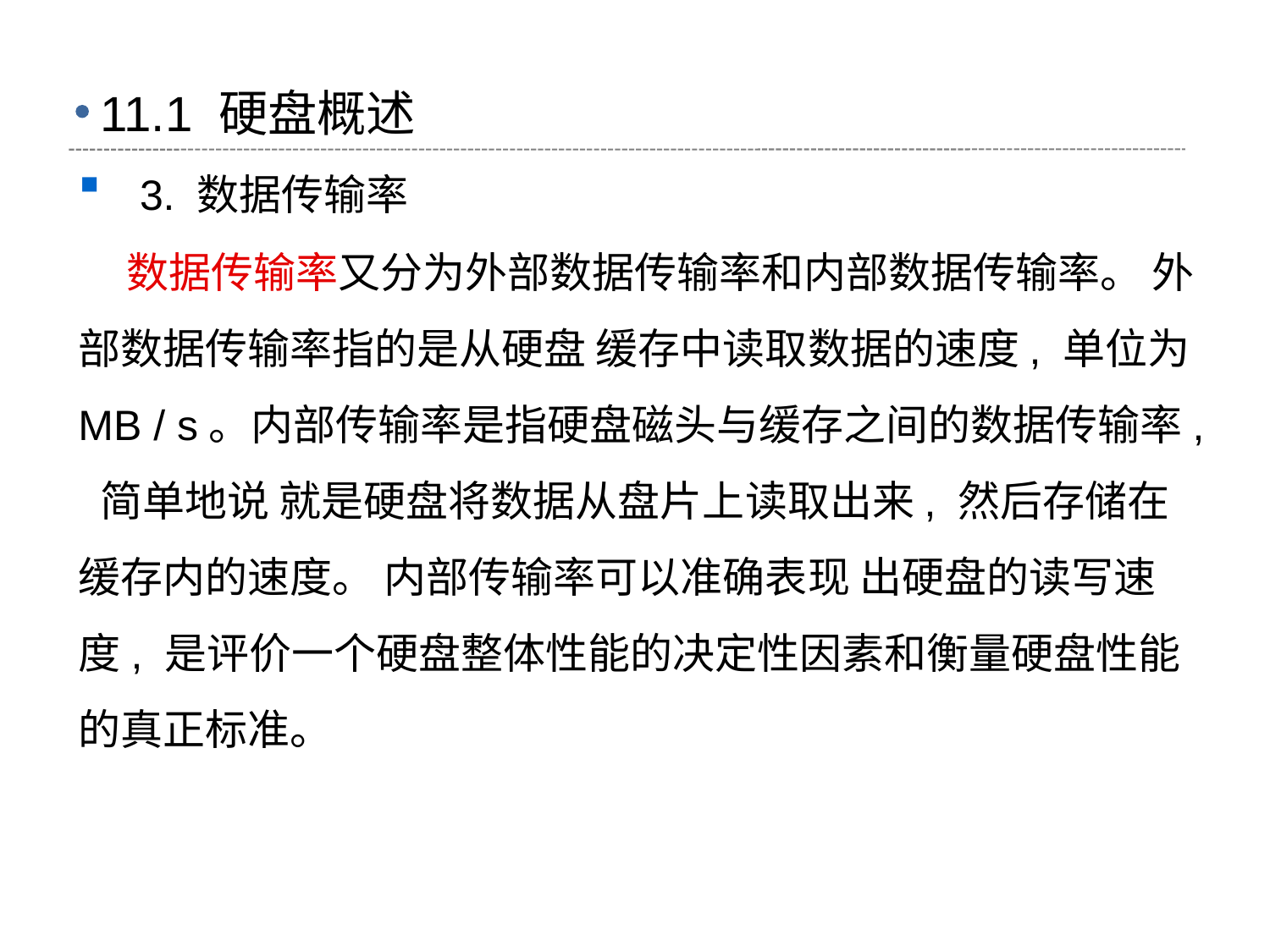

# 11.1 硬盘概述
 3. 数据传输率
    数据传输率又分为外部数据传输率和内部数据传输率。 外部数据传输率指的是从硬盘 缓存中读取数据的速度, 单位为 MB / s。内部传输率是指硬盘磁头与缓存之间的数据传输率, 简单地说 就是硬盘将数据从盘片上读取出来, 然后存储在缓存内的速度。 内部传输率可以准确表现 出硬盘的读写速度, 是评价一个硬盘整体性能的决定性因素和衡量硬盘性能的真正标准。